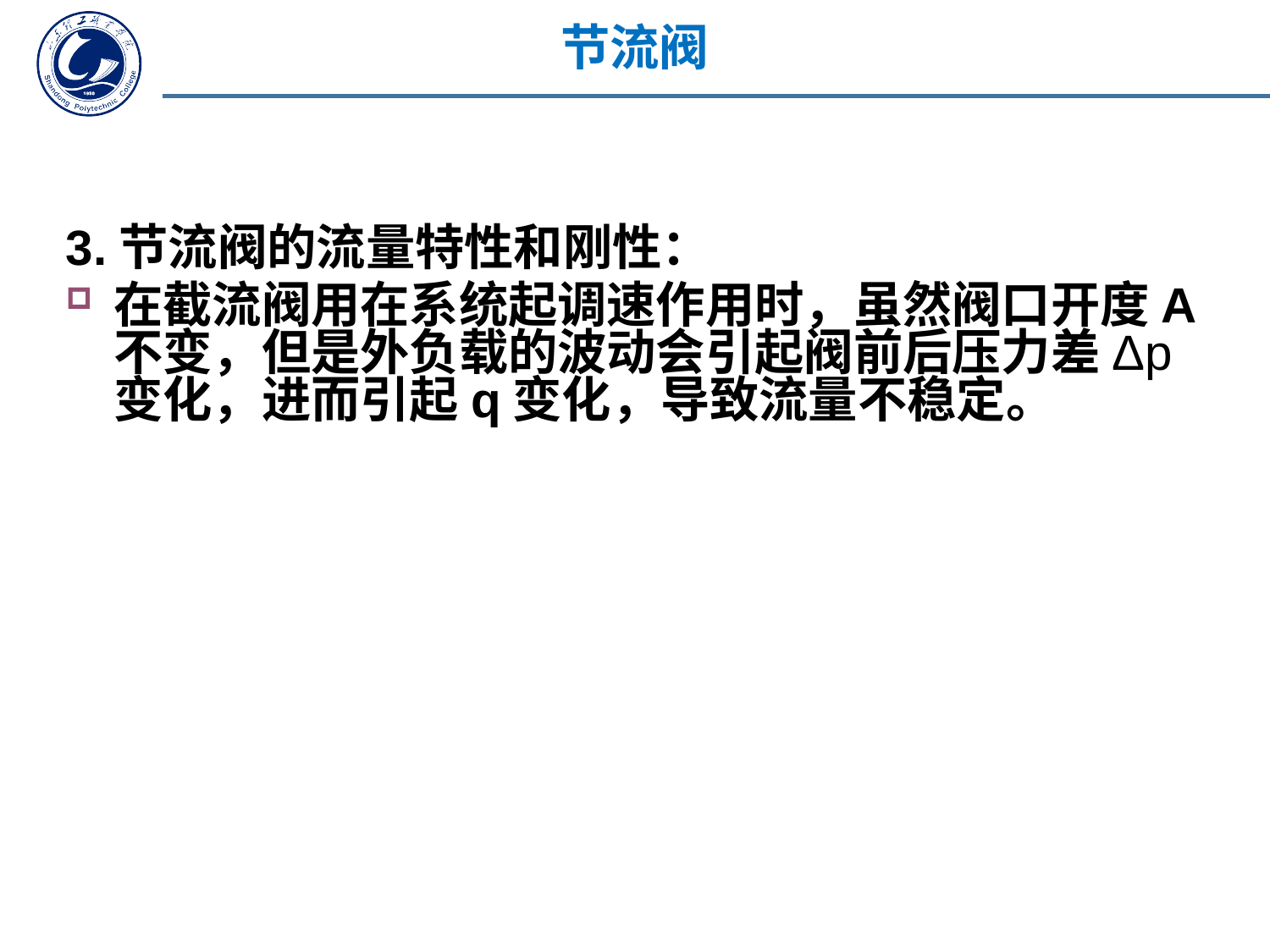

节流阀

3.节流阀的流量特性和刚性：
在截流阀用在系统起调速作用时，虽然阀口开度A不变，但是外负载的波动会引起阀前后压力差Δp变化，进而引起q变化，导致流量不稳定。